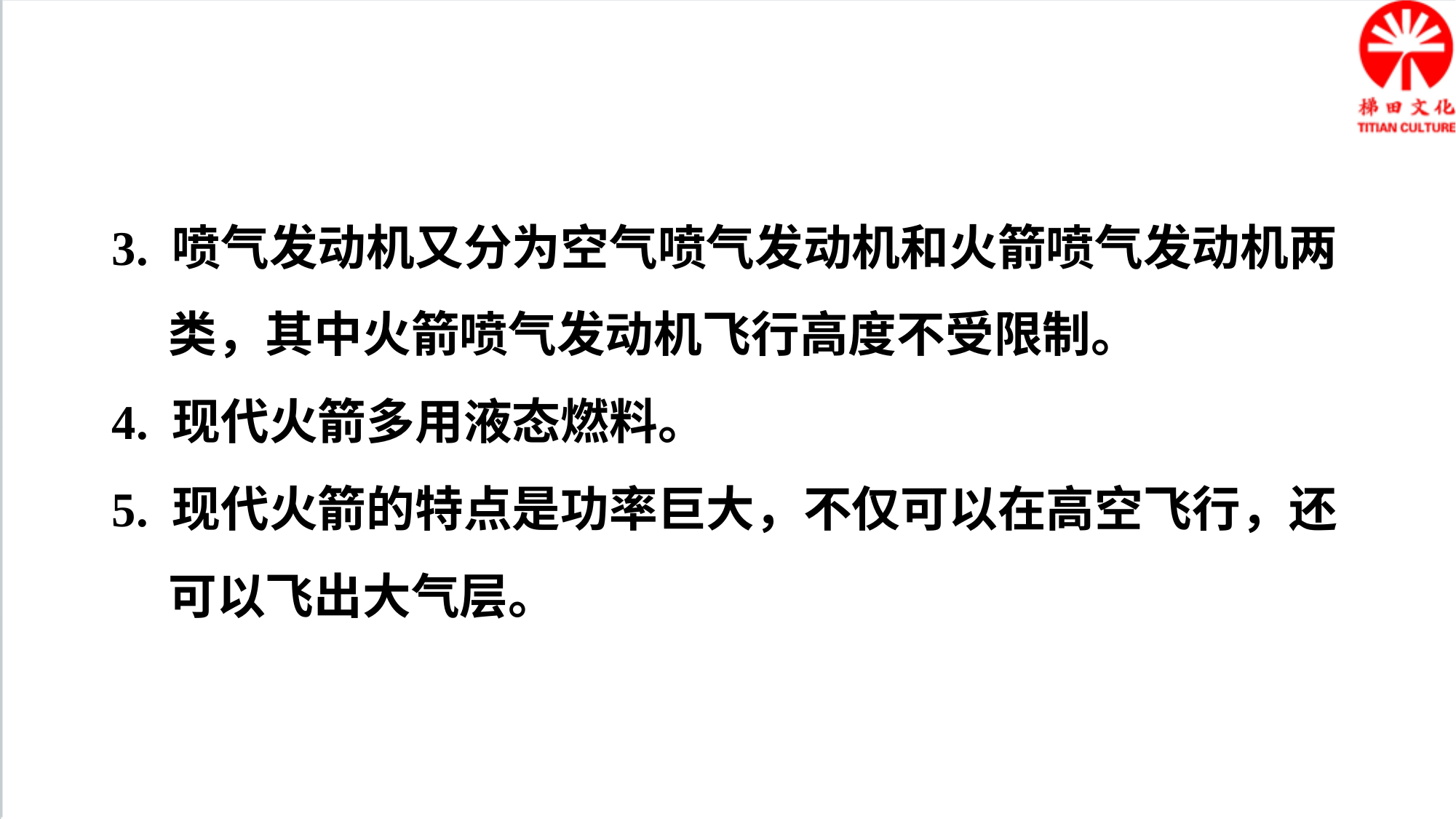

3. 喷气发动机又分为空气喷气发动机和火箭喷气发动机两类，其中火箭喷气发动机飞行高度不受限制。
4. 现代火箭多用液态燃料。
5. 现代火箭的特点是功率巨大，不仅可以在高空飞行，还可以飞出大气层。